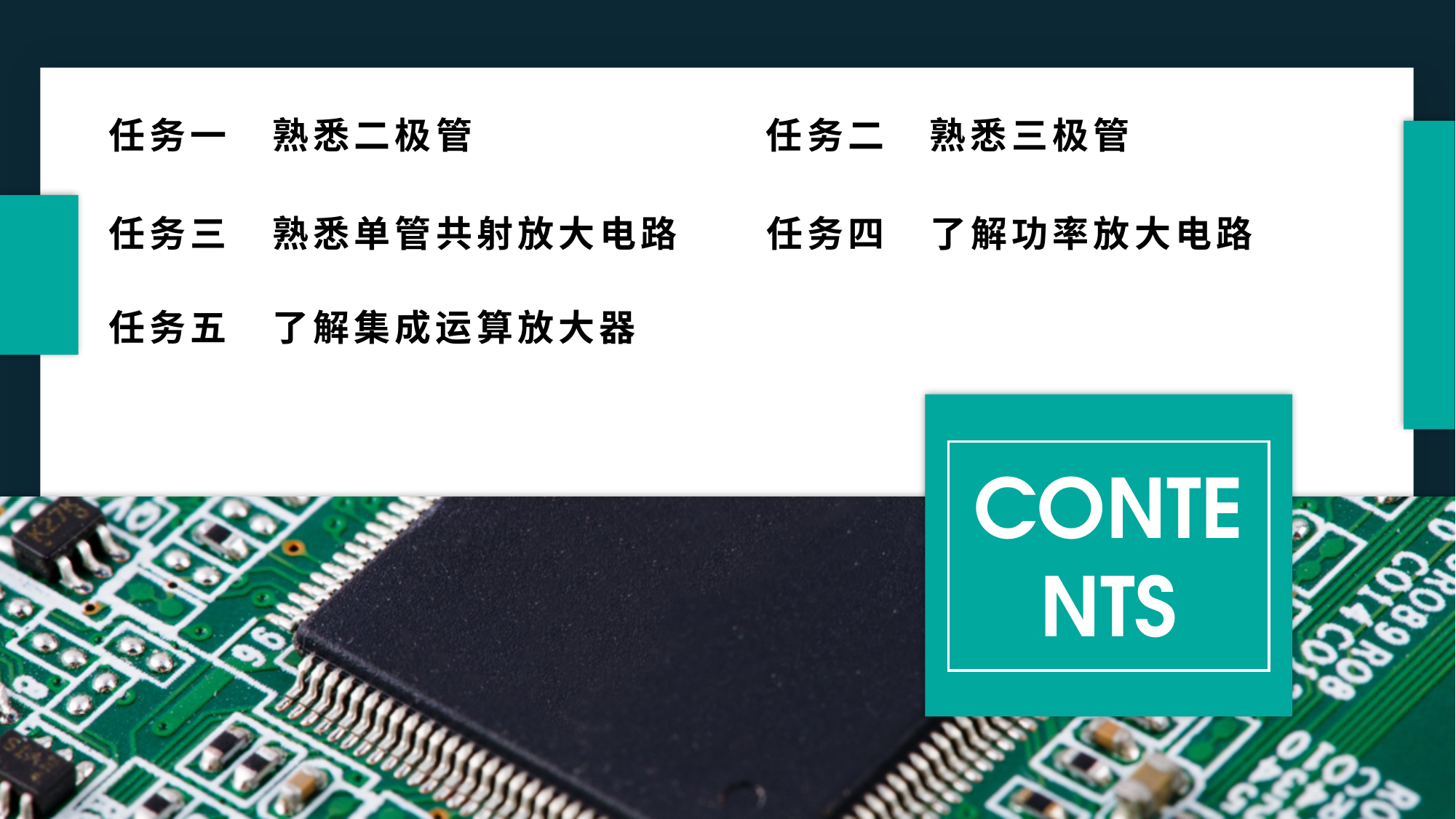

任务一　熟悉二极管
任务二　熟悉三极管

任务三　熟悉单管共射放大电路
任务四　了解功率放大电路
任务五　了解集成运算放大器

CONTENTS